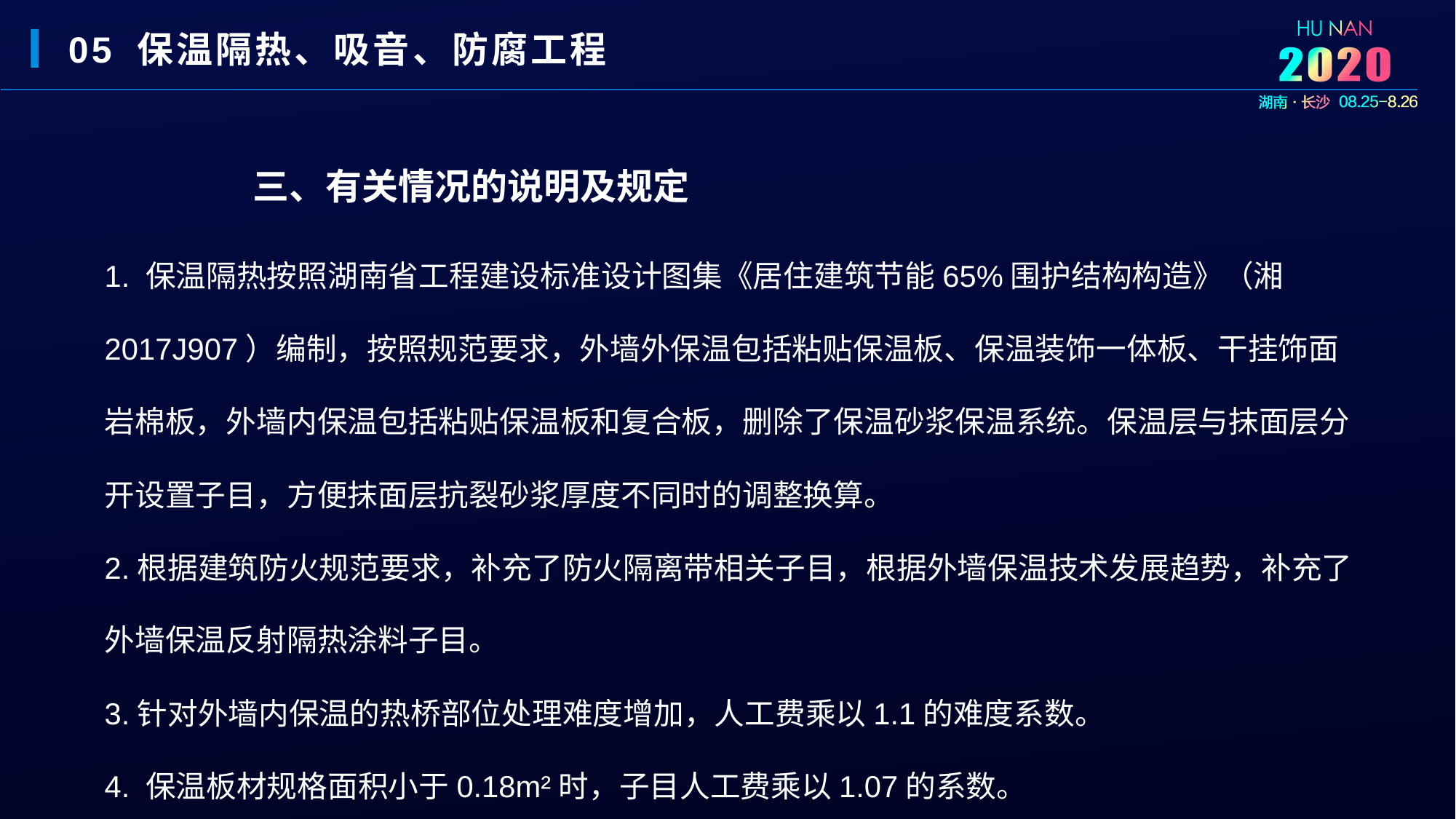

05 保温隔热、吸音、防腐工程
三、有关情况的说明及规定
1. 保温隔热按照湖南省工程建设标准设计图集《居住建筑节能65%围护结构构造》（湘2017J907）编制，按照规范要求，外墙外保温包括粘贴保温板、保温装饰一体板、干挂饰面岩棉板，外墙内保温包括粘贴保温板和复合板，删除了保温砂浆保温系统。保温层与抹面层分开设置子目，方便抹面层抗裂砂浆厚度不同时的调整换算。
2.根据建筑防火规范要求，补充了防火隔离带相关子目，根据外墙保温技术发展趋势，补充了外墙保温反射隔热涂料子目。
3.针对外墙内保温的热桥部位处理难度增加，人工费乘以1.1的难度系数。
4. 保温板材规格面积小于0.18m²时，子目人工费乘以1.07的系数。